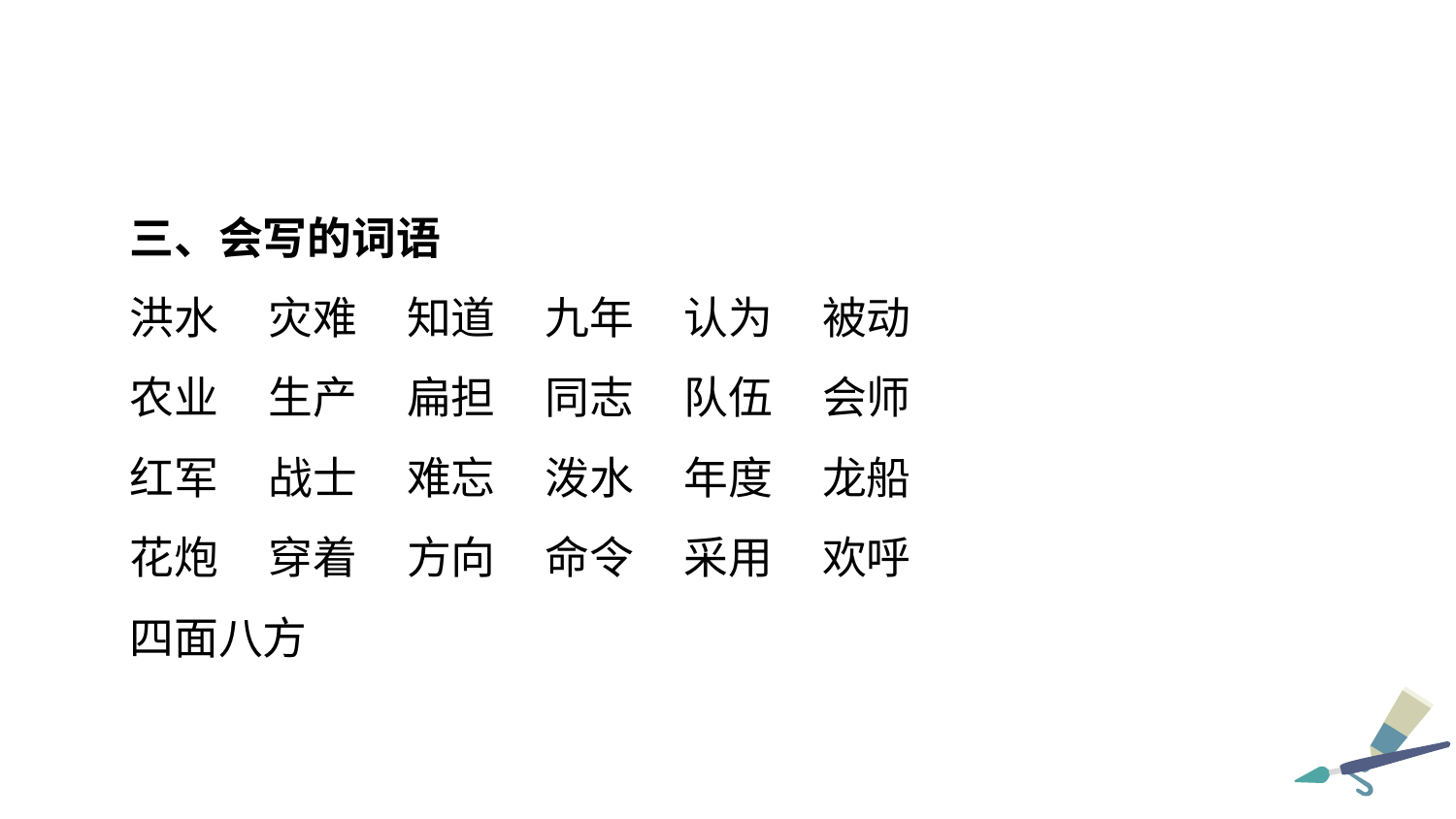

三、会写的词语
洪水     灾难     知道     九年     认为     被动
农业     生产     扁担     同志     队伍     会师
红军     战士     难忘     泼水     年度     龙船
花炮     穿着     方向     命令     采用     欢呼
四面八方